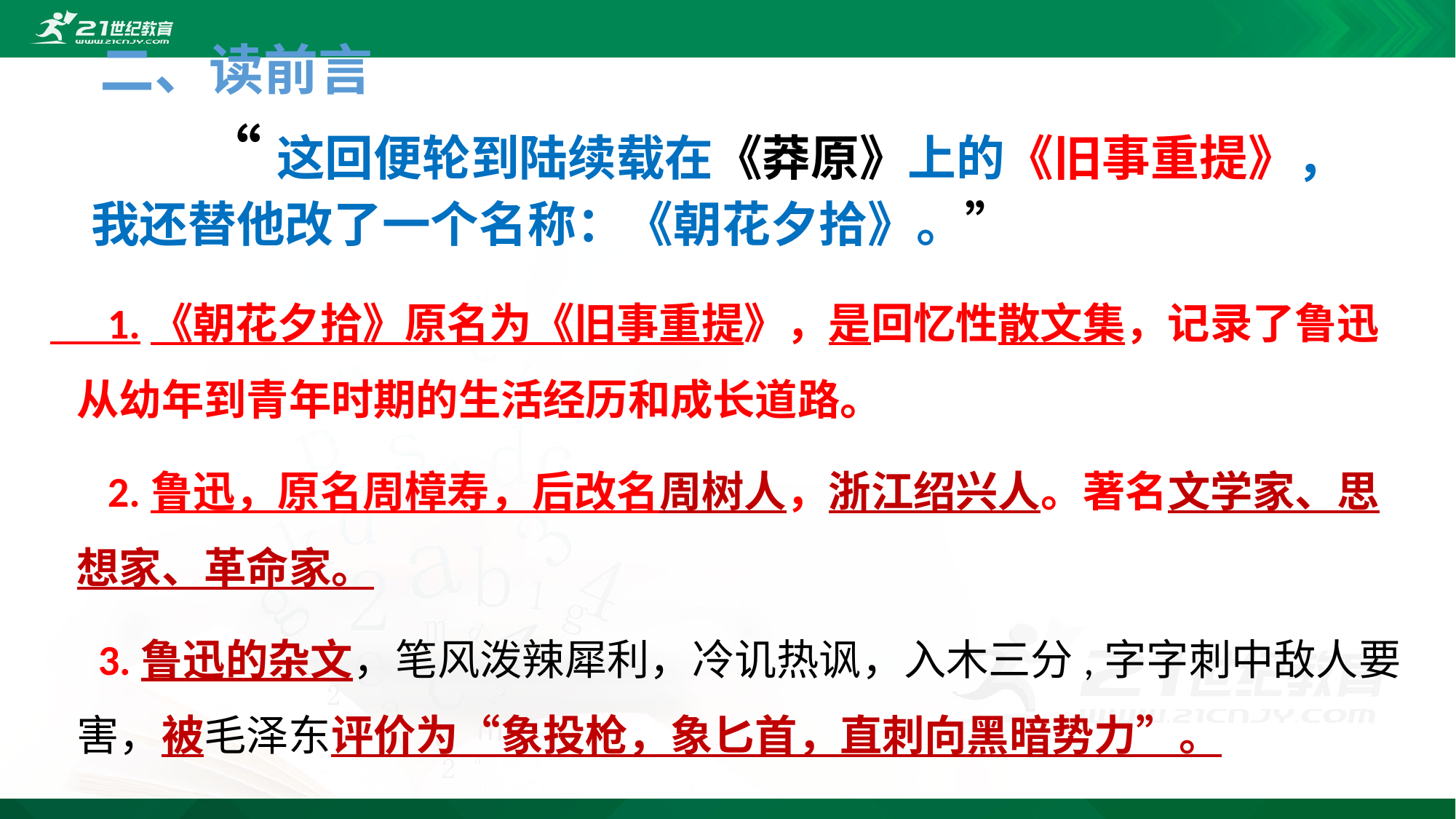

二、读前言
        “这回便轮到陆续载在《莽原》上的《旧事重提》，我还替他改了一个名称：《朝花夕拾》。”
      1.《朝花夕拾》原名为《旧事重提》，是回忆性散文集，记录了鲁迅从幼年到青年时期的生活经历和成长道路。
      2.鲁迅，原名周樟寿，后改名周树人，浙江绍兴人。著名文学家、思想家、革命家。
     3.鲁迅的杂文，笔风泼辣犀利，冷讥热讽，入木三分,字字刺中敌人要害，被毛泽东评价为“象投枪，象匕首，直刺向黑暗势力”。